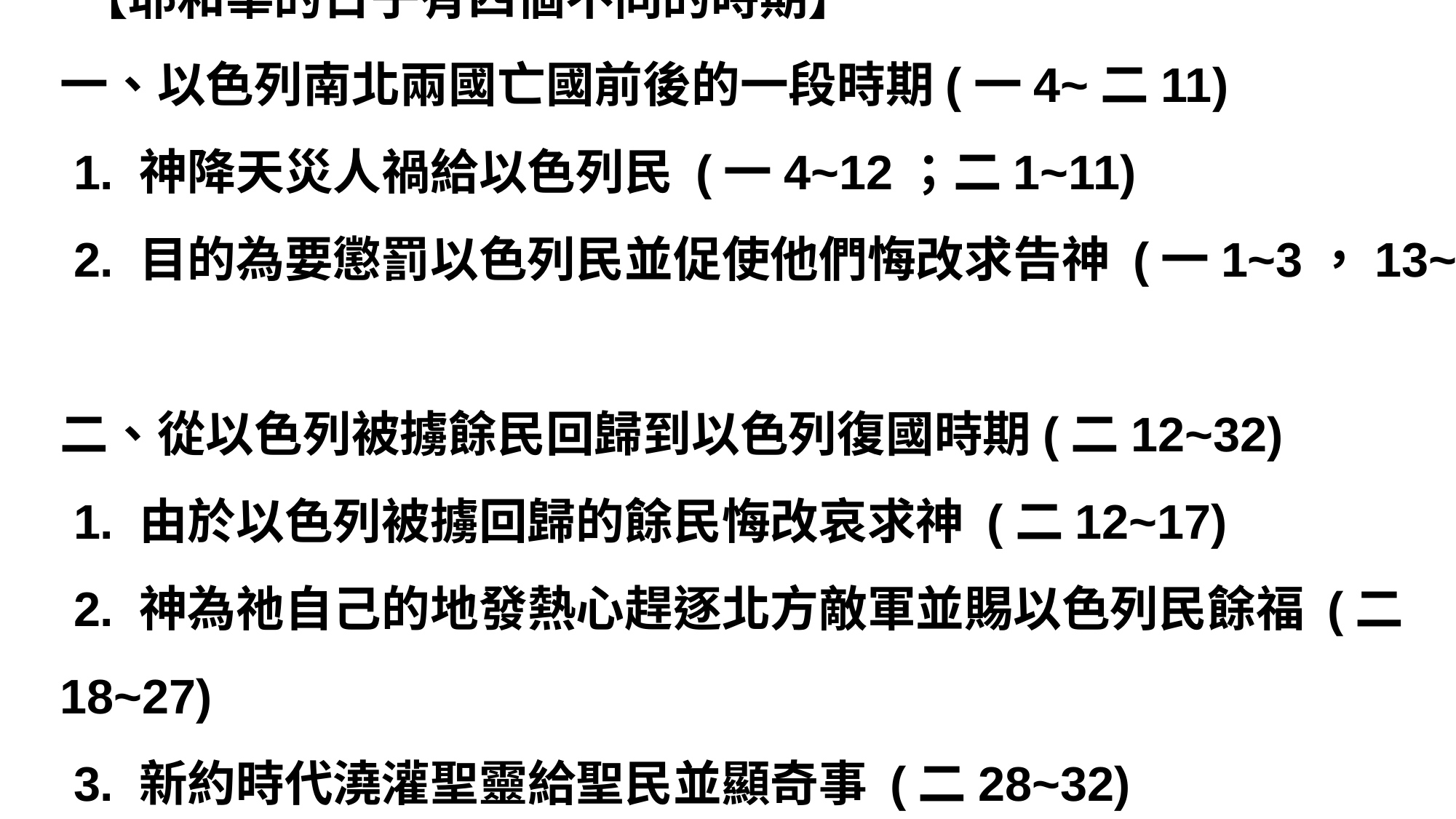

【耶和華的日子有四個不同的時期】
一、以色列南北兩國亡國前後的一段時期(一4~二11)
 1. 神降天災人禍給以色列民 (一4~12；二1~11)
 2. 目的為要懲罰以色列民並促使他們悔改求告神 (一1~3，13~20)

二、從以色列被擄餘民回歸到以色列復國時期(二12~32)
 1. 由於以色列被擄回歸的餘民悔改哀求神 (二12~17)
 2. 神為祂自己的地發熱心趕逐北方敵軍並賜以色列民餘福 (二18~27)
 3. 新約時代澆灌聖靈給聖民並顯奇事 (二28~32)